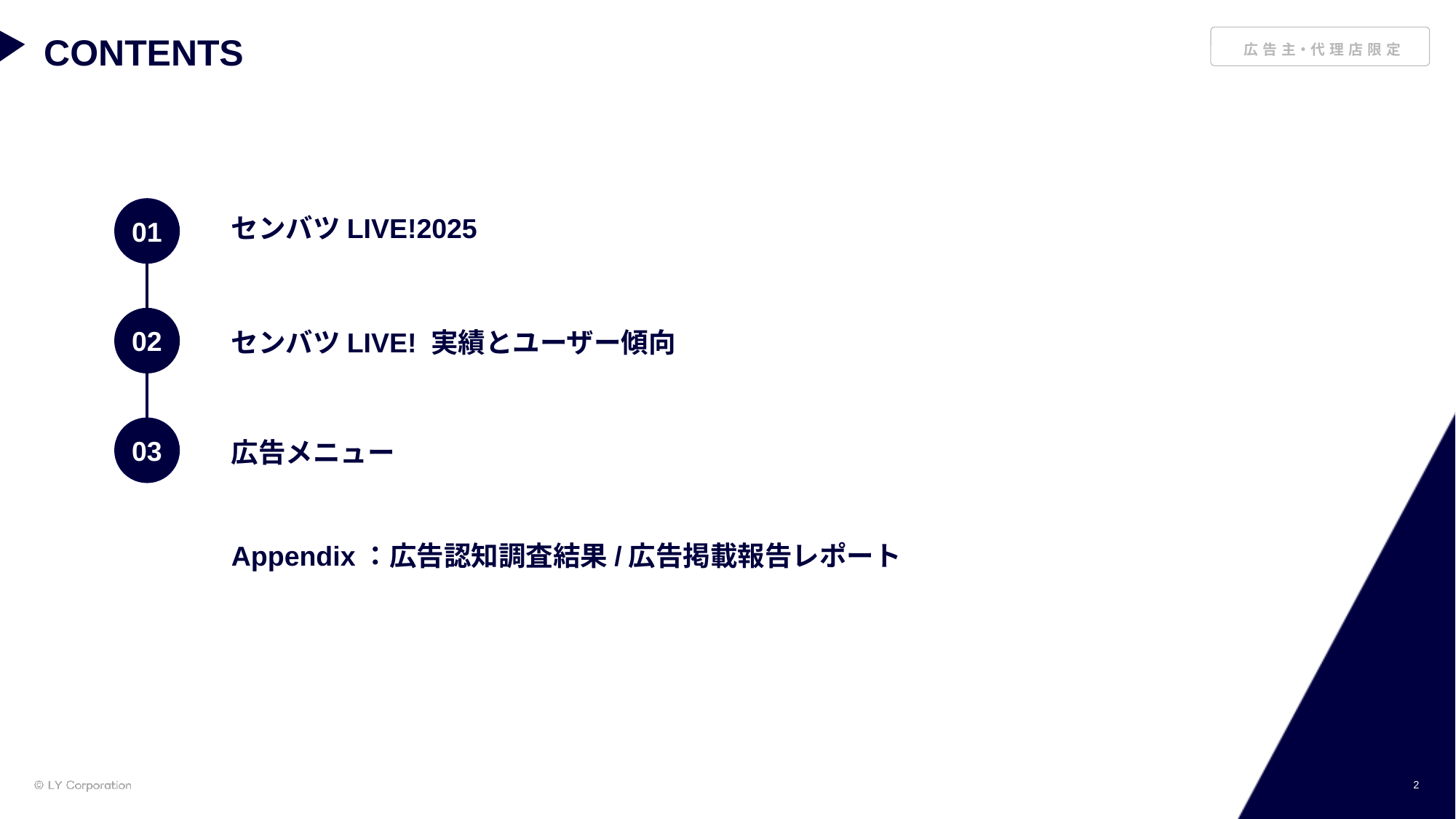

センバツLIVE!2025
センバツLIVE! 実績とユーザー傾向
広告メニュー
Appendix：広告認知調査結果/広告掲載報告レポート